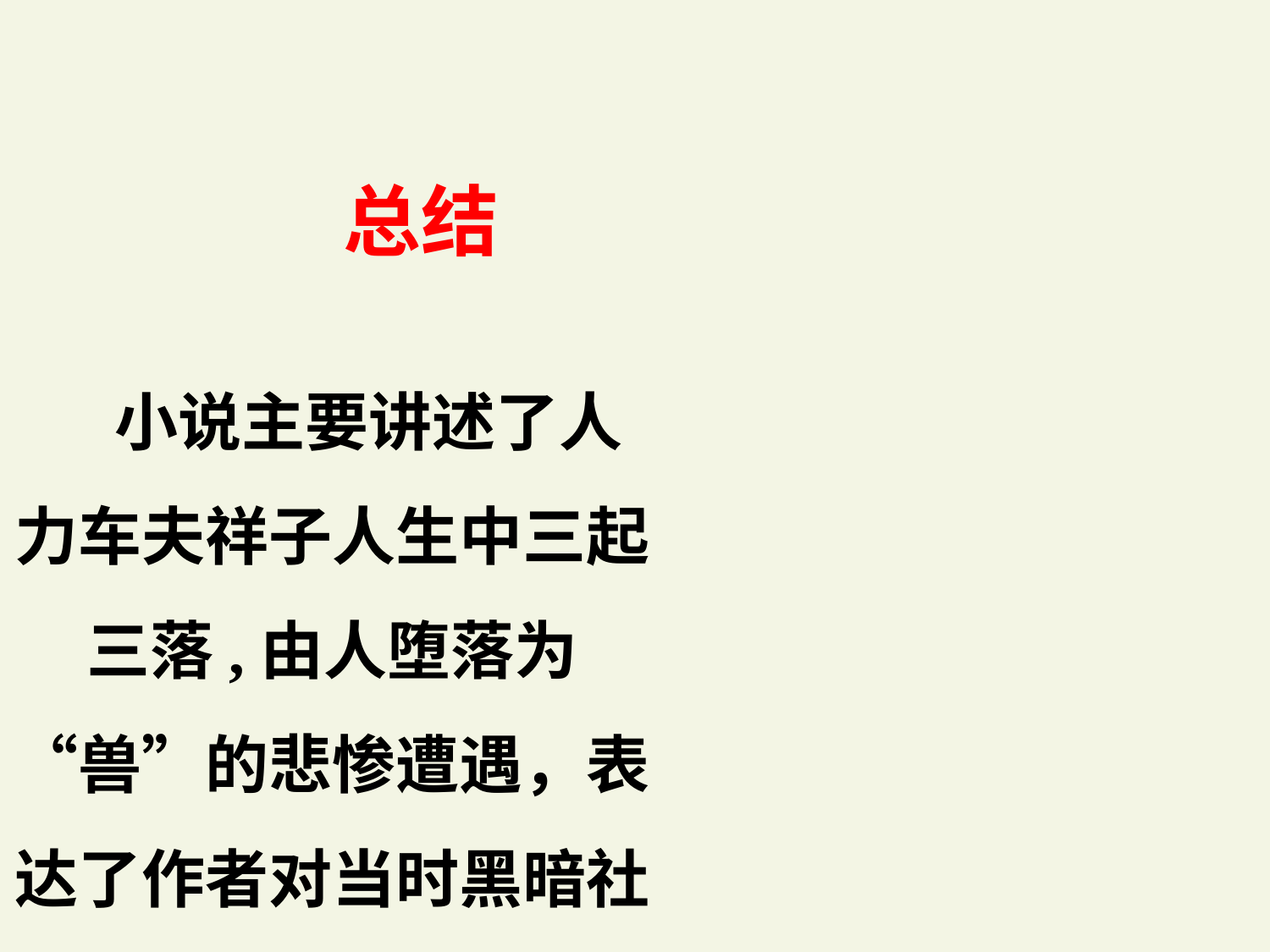

总结
    小说主要讲述了人力车夫祥子人生中三起三落,由人堕落为“兽”的悲惨遭遇，表达了作者对当时黑暗社会的批判, 对像祥子一样社会最底层的劳动者苦难命运的同情和关怀。